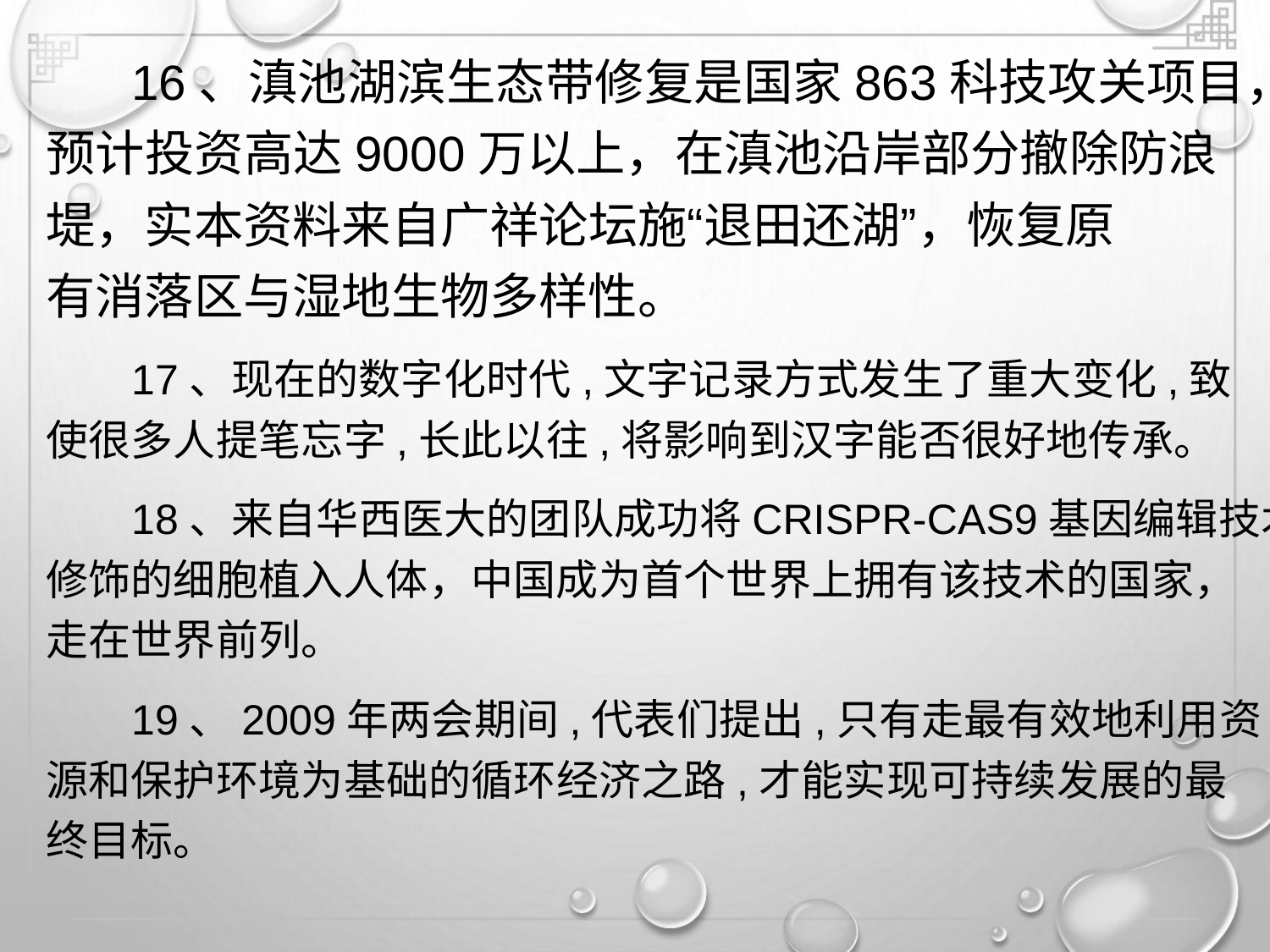

16、滇池湖滨生态带修复是国家863科技攻关项目，
预计投资高达9000万以上，在滇池沿岸部分撤除防浪
堤，实本资料来自广祥论坛施“退田还湖”，恢复原
有消落区与湿地生物多样性。
17、现在的数字化时代,文字记录方式发生了重大变化,致
使很多人提笔忘字,长此以往,将影响到汉字能否很好地传承。
18、来自华西医大的团队成功将CRISPR-CAS9基因编辑技术
修饰的细胞植入人体，中国成为首个世界上拥有该技术的国家，
走在世界前列。
19、2009年两会期间,代表们提出,只有走最有效地利用资
源和保护环境为基础的循环经济之路,才能实现可持续发展的最
终目标。